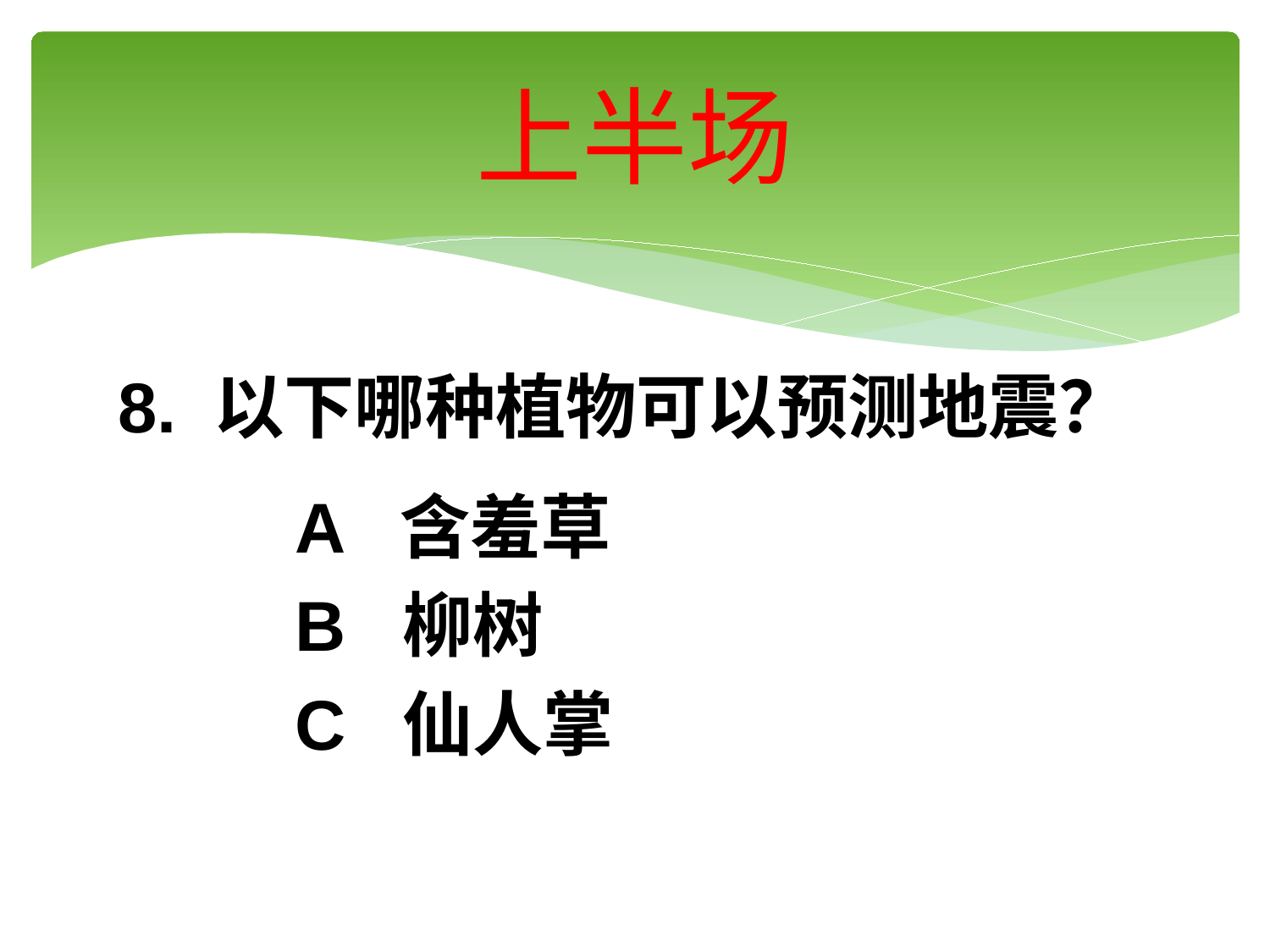

# 上半场
8. 以下哪种植物可以预测地震？
         A  含羞草
         B  柳树
         C  仙人掌